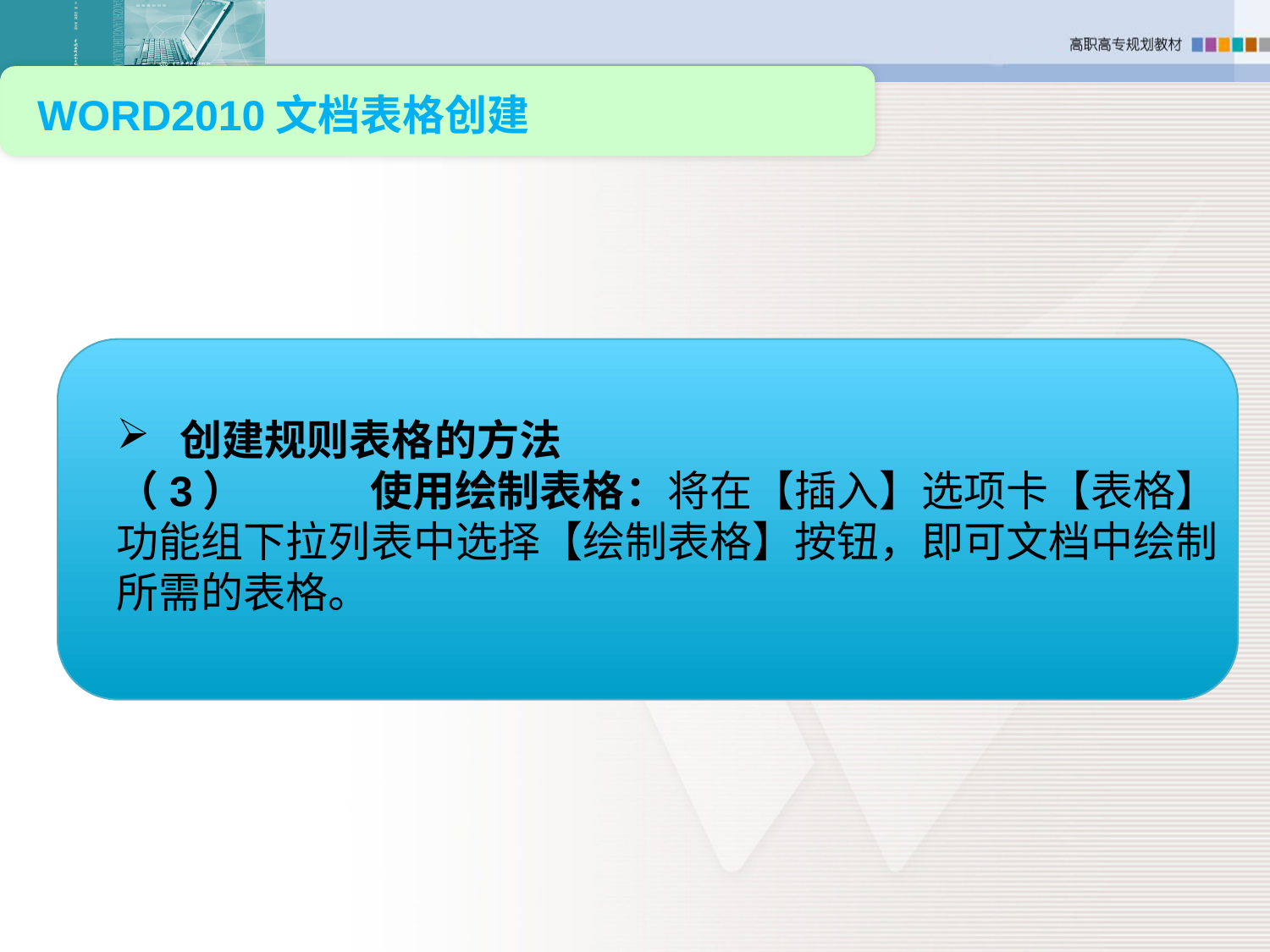

word2010文档表格创建

创建规则表格的方法
（3）	使用绘制表格：将在【插入】选项卡【表格】功能组下拉列表中选择【绘制表格】按钮，即可文档中绘制所需的表格。